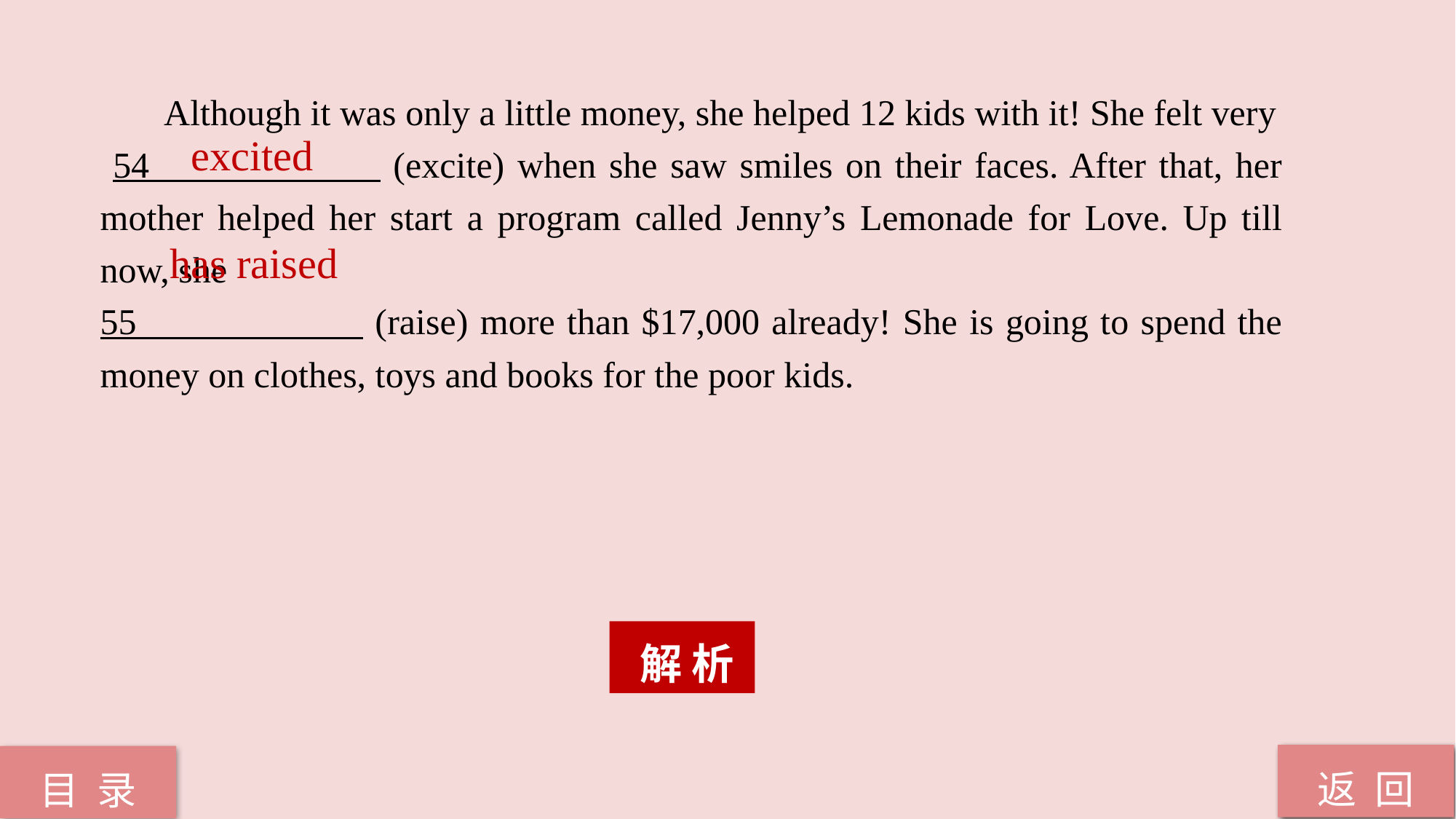

Although it was only a little money, she helped 12 kids with it! She felt very
 54                   (excite) when she saw smiles on their faces. After that, her mother helped her start a program called Jenny’s Lemonade for Love. Up till now, she
55                    (raise) more than $17,000 already! She is going to spend the money on clothes, toys and books for the poor kids.
excited
has raised
 解 析
返  回